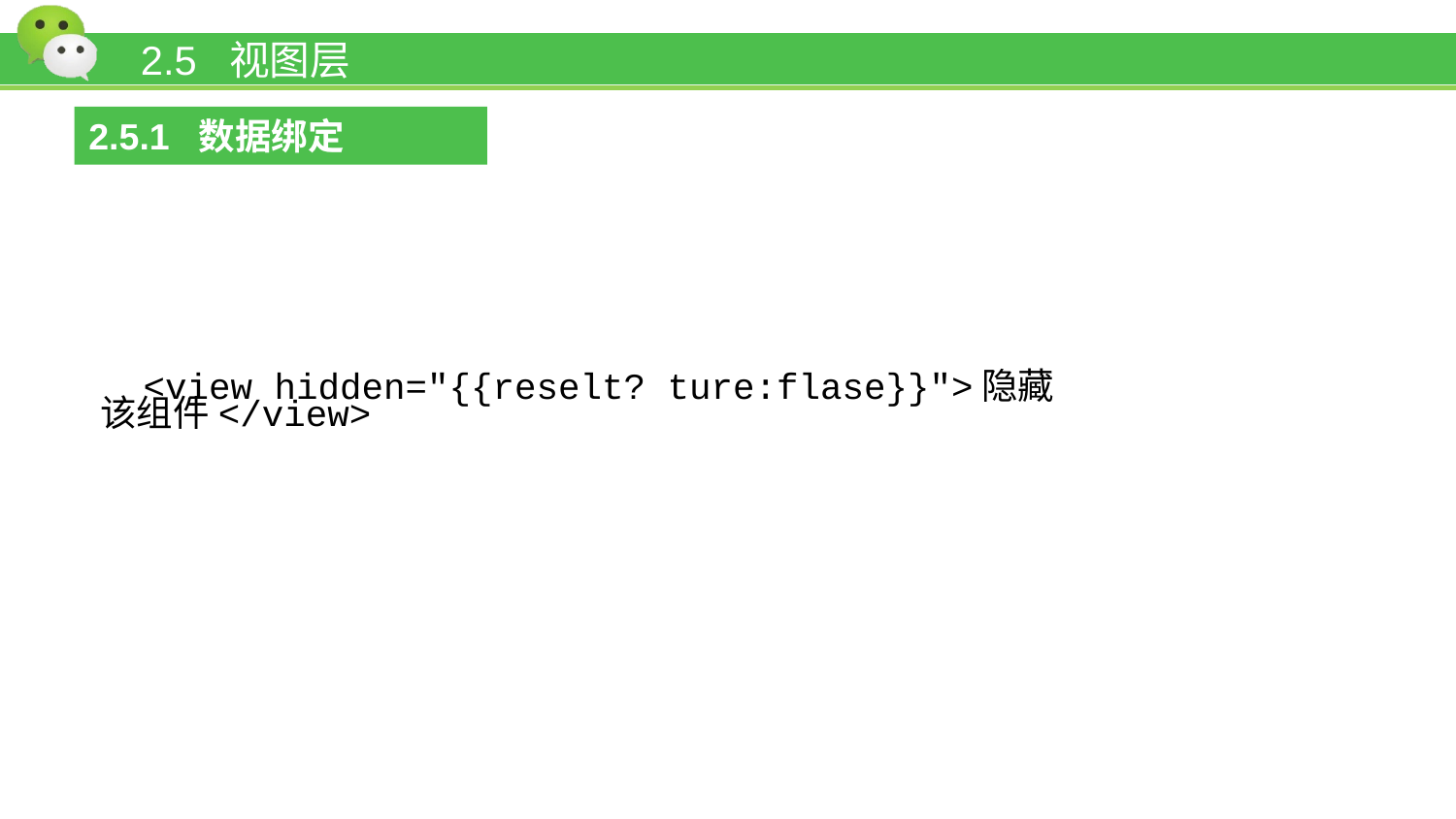

# 2.5  视图层
2.5.1  数据绑定
<view hidden="{{reselt? ture:flase}}">隐藏该组件</view>